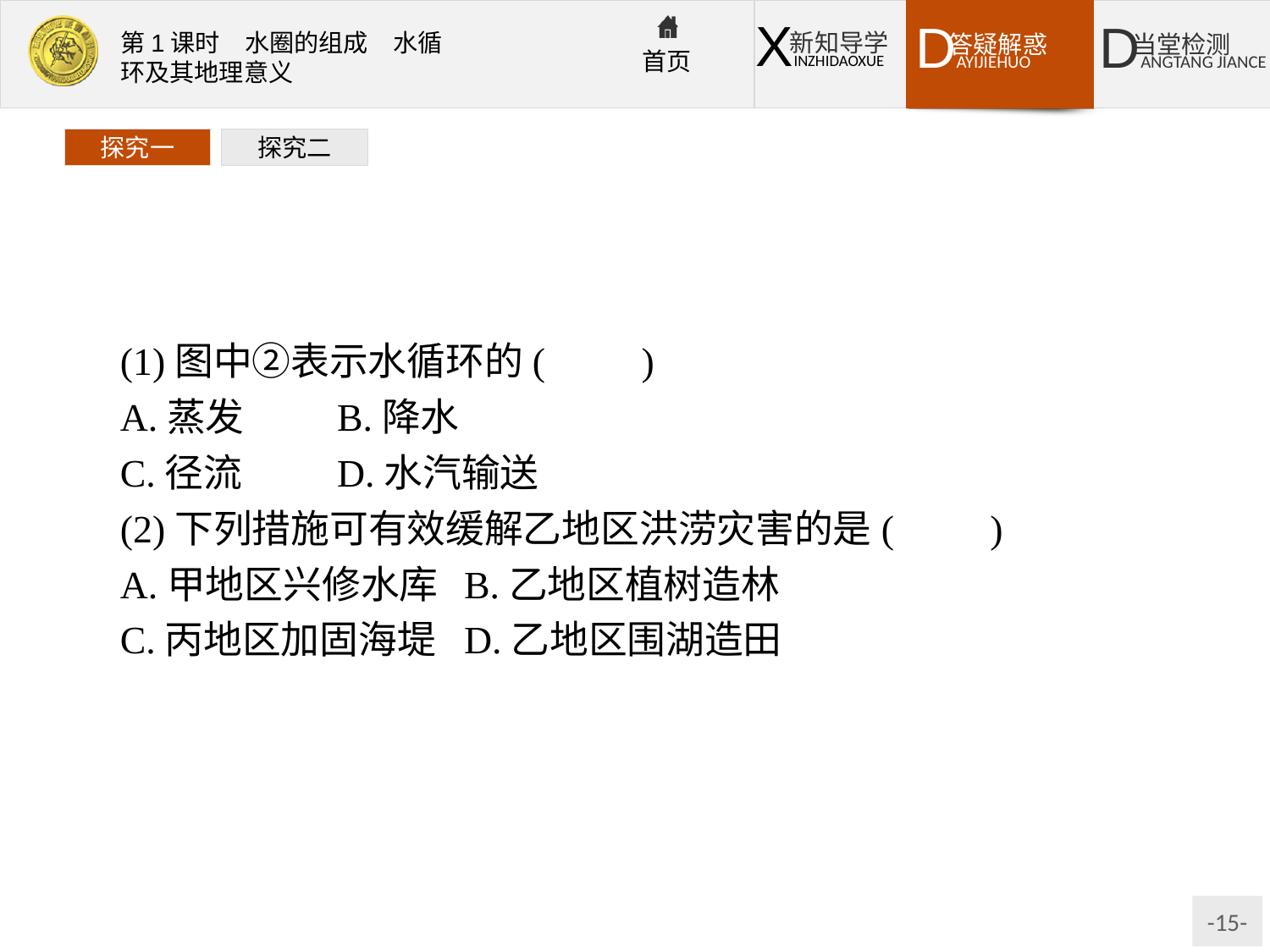

探究一
探究二
(1)图中②表示水循环的(　　)
A.蒸发	B.降水
C.径流	D.水汽输送
(2)下列措施可有效缓解乙地区洪涝灾害的是(　　)
A.甲地区兴修水库	B.乙地区植树造林
C.丙地区加固海堤	D.乙地区围湖造田